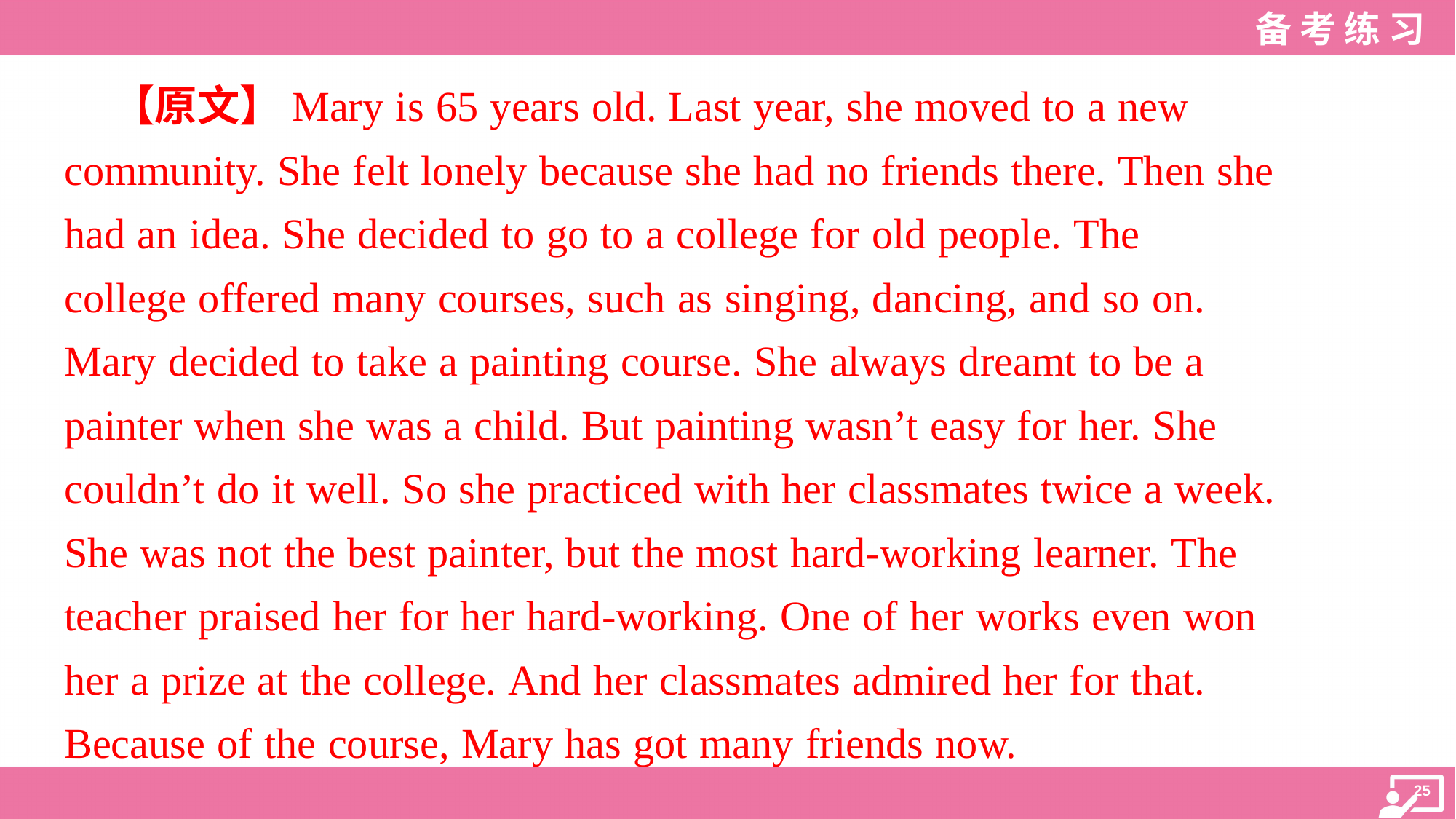

【原文】Mary is 65 years old. Last year, she moved to a new
community. She felt lonely because she had no friends there. Then she
had an idea. She decided to go to a college for old people. The
college offered many courses, such as singing, dancing, and so on.
Mary decided to take a painting course. She always dreamt to be a
painter when she was a child. But painting wasn’t easy for her. She
couldn’t do it well. So she practiced with her classmates twice a week.
She was not the best painter, but the most hard-working learner. The
teacher praised her for her hard-working. One of her works even won
her a prize at the college. And her classmates admired her for that.
Because of the course, Mary has got many friends now.